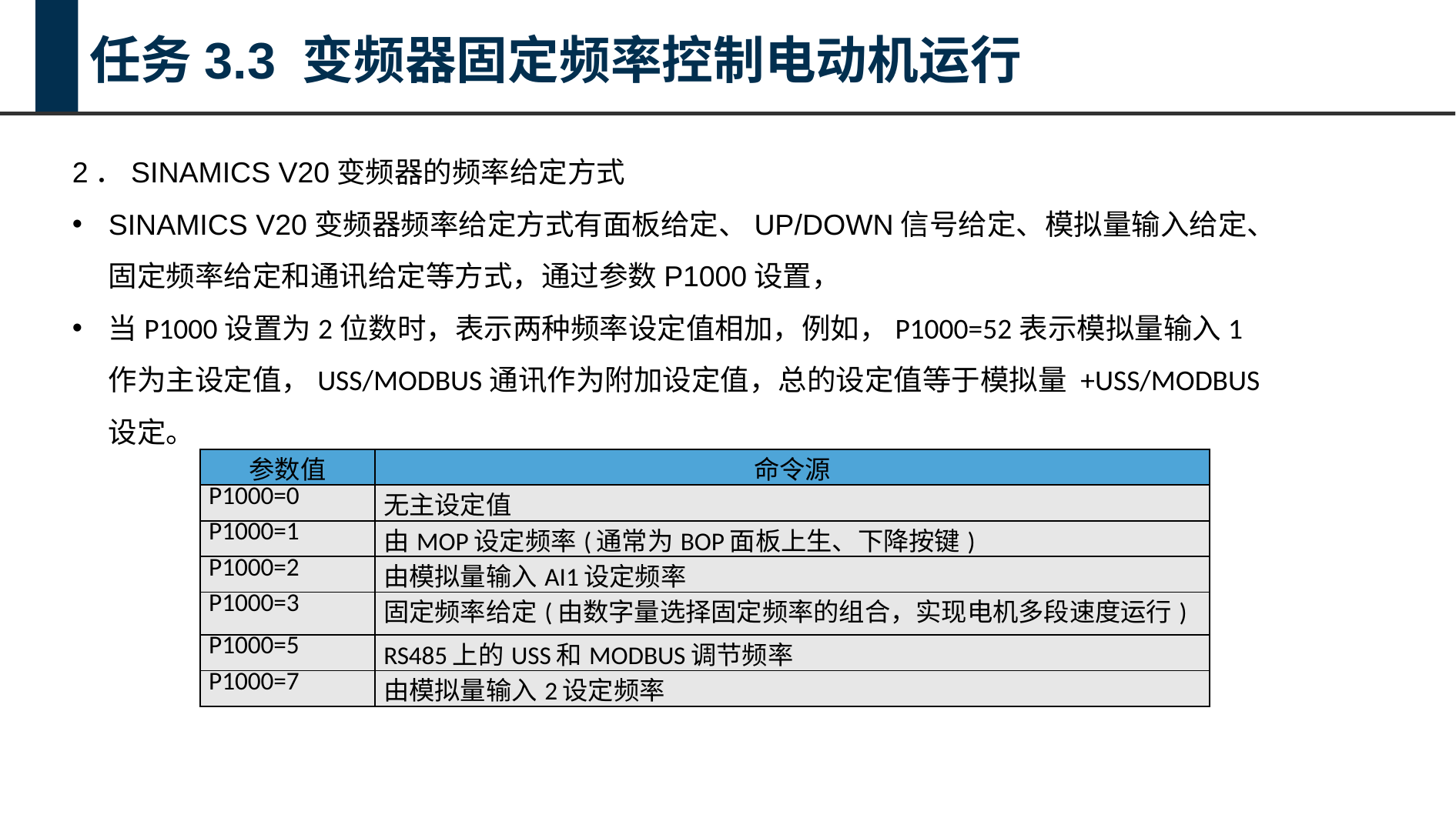

任务3.3 变频器固定频率控制电动机运行
2．SINAMICS V20变频器的频率给定方式
SINAMICS V20变频器频率给定方式有面板给定、UP/DOWN信号给定、模拟量输入给定、固定频率给定和通讯给定等方式，通过参数P1000设置，
当P1000设置为2位数时，表示两种频率设定值相加，例如，P1000=52表示模拟量输入1作为主设定值，USS/MODBUS通讯作为附加设定值，总的设定值等于模拟量 +USS/MODBUS设定。
| 参数值 | 命令源 |
| --- | --- |
| P1000=0 | 无主设定值 |
| P1000=1 | 由MOP设定频率(通常为BOP面板上生、下降按键) |
| P1000=2 | 由模拟量输入AI1设定频率 |
| P1000=3 | 固定频率给定(由数字量选择固定频率的组合，实现电机多段速度运行) |
| P1000=5 | RS485上的USS和MODBUS调节频率 |
| P1000=7 | 由模拟量输入2设定频率 |